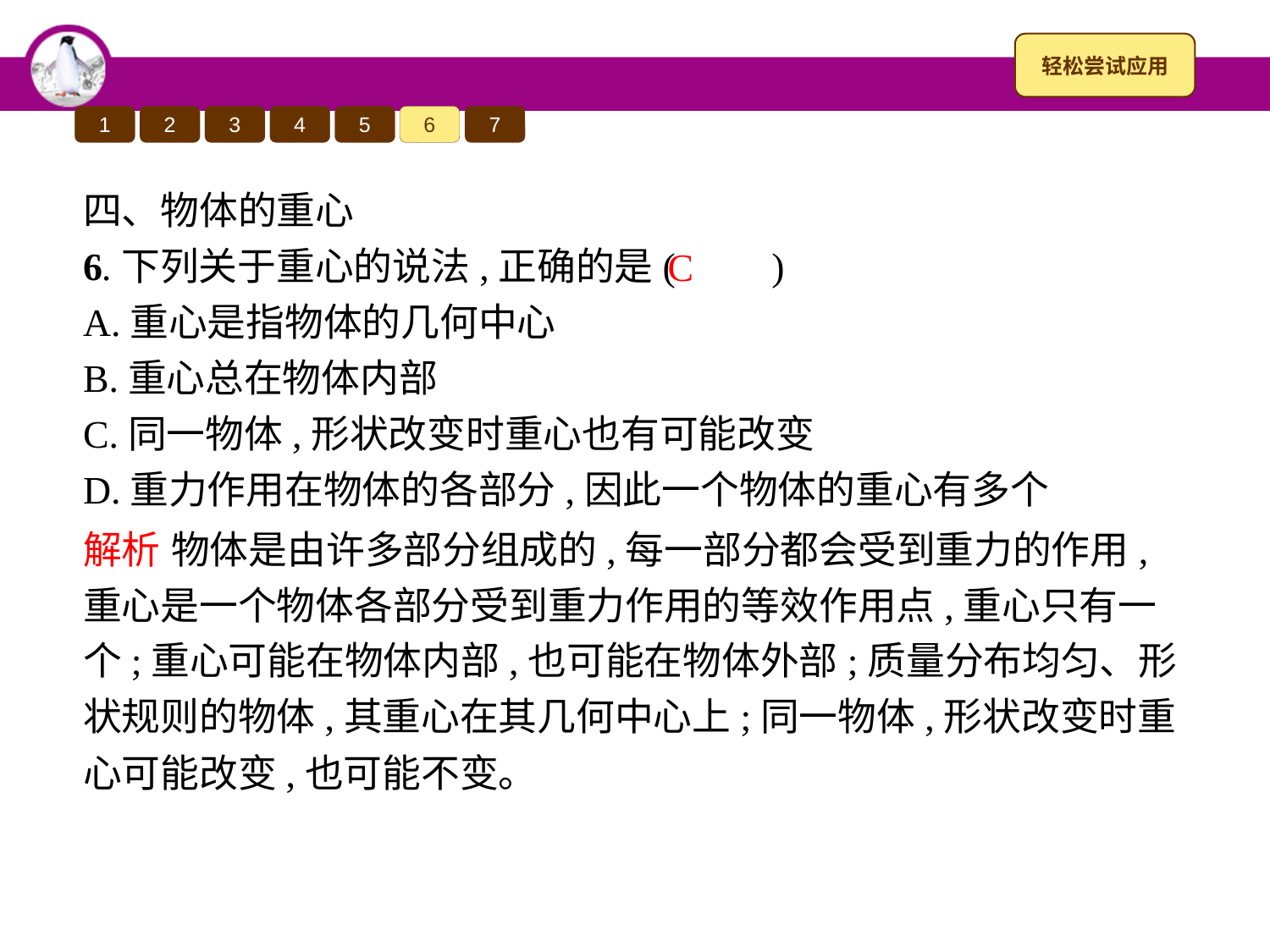

1
2
3
4
5
6
7
四、物体的重心
6.下列关于重心的说法,正确的是(　　)
A.重心是指物体的几何中心
B.重心总在物体内部
C.同一物体,形状改变时重心也有可能改变
D.重力作用在物体的各部分,因此一个物体的重心有多个
C
解析 物体是由许多部分组成的,每一部分都会受到重力的作用,重心是一个物体各部分受到重力作用的等效作用点,重心只有一个;重心可能在物体内部,也可能在物体外部;质量分布均匀、形状规则的物体,其重心在其几何中心上;同一物体,形状改变时重心可能改变,也可能不变。